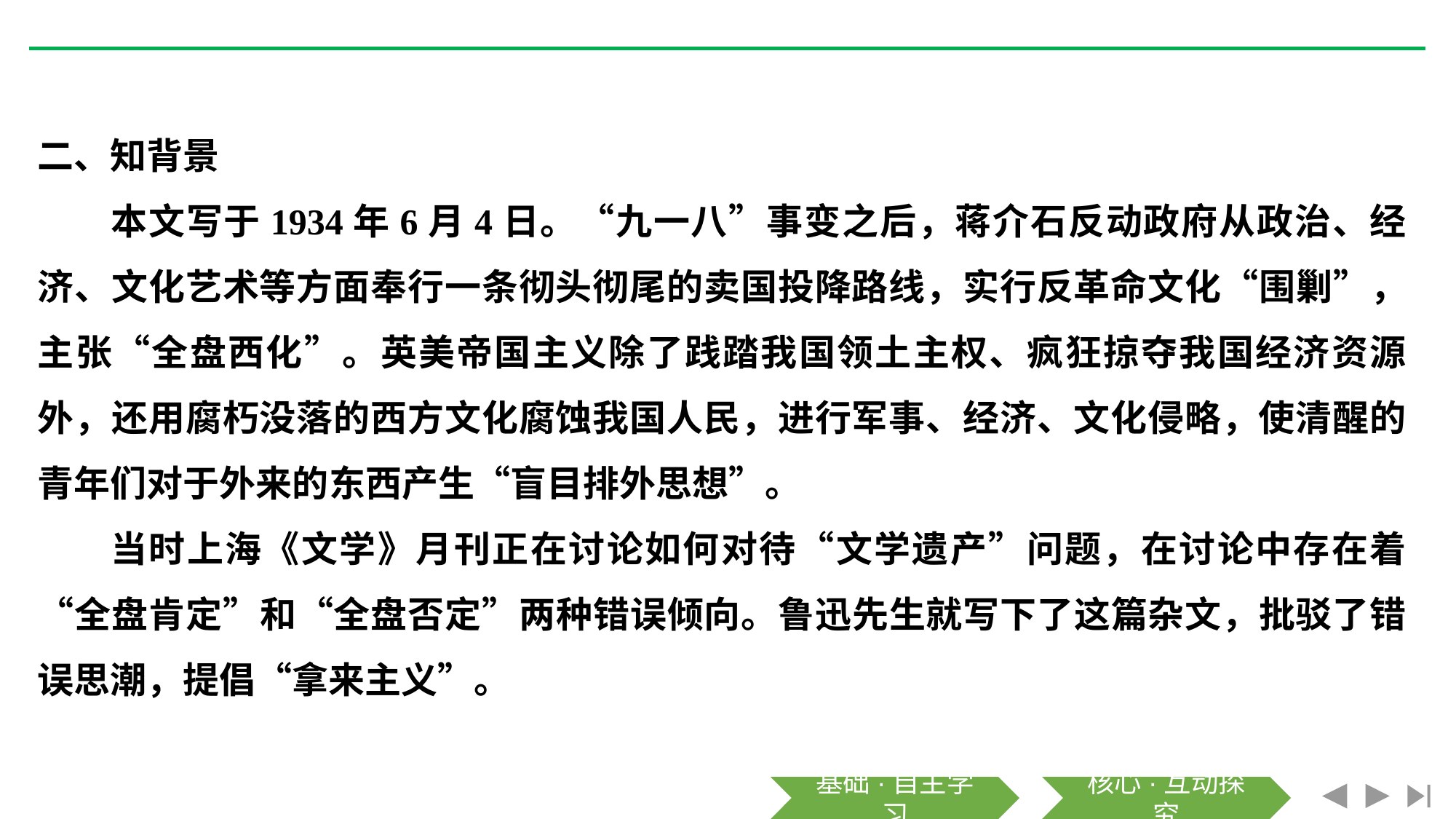

二、知背景
本文写于1934年6月4日。“九一八”事变之后，蒋介石反动政府从政治、经济、文化艺术等方面奉行一条彻头彻尾的卖国投降路线，实行反革命文化“围剿”，主张“全盘西化”。英美帝国主义除了践踏我国领土主权、疯狂掠夺我国经济资源外，还用腐朽没落的西方文化腐蚀我国人民，进行军事、经济、文化侵略，使清醒的青年们对于外来的东西产生“盲目排外思想”。
当时上海《文学》月刊正在讨论如何对待“文学遗产”问题，在讨论中存在着“全盘肯定”和“全盘否定”两种错误倾向。鲁迅先生就写下了这篇杂文，批驳了错误思潮，提倡“拿来主义”。